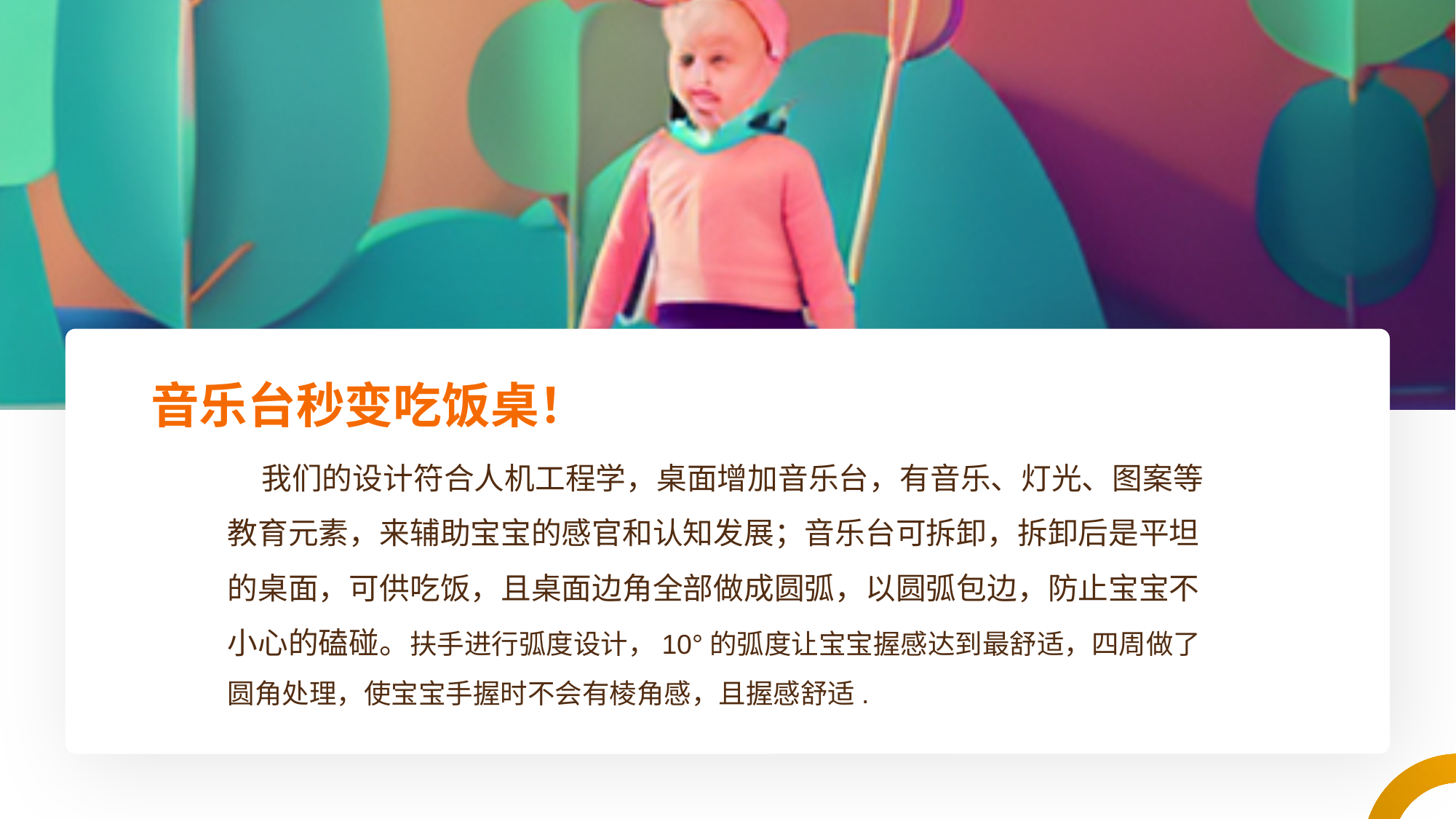

音乐台秒变吃饭桌！
    我们的设计符合人机工程学，桌面增加音乐台，有音乐、灯光、图案等教育元素，来辅助宝宝的感官和认知发展；音乐台可拆卸，拆卸后是平坦的桌面，可供吃饭，且桌面边角全部做成圆弧，以圆弧包边，防止宝宝不小心的磕碰。扶手进行弧度设计，10°的弧度让宝宝握感达到最舒适，四周做了圆角处理，使宝宝手握时不会有棱角感，且握感舒适.